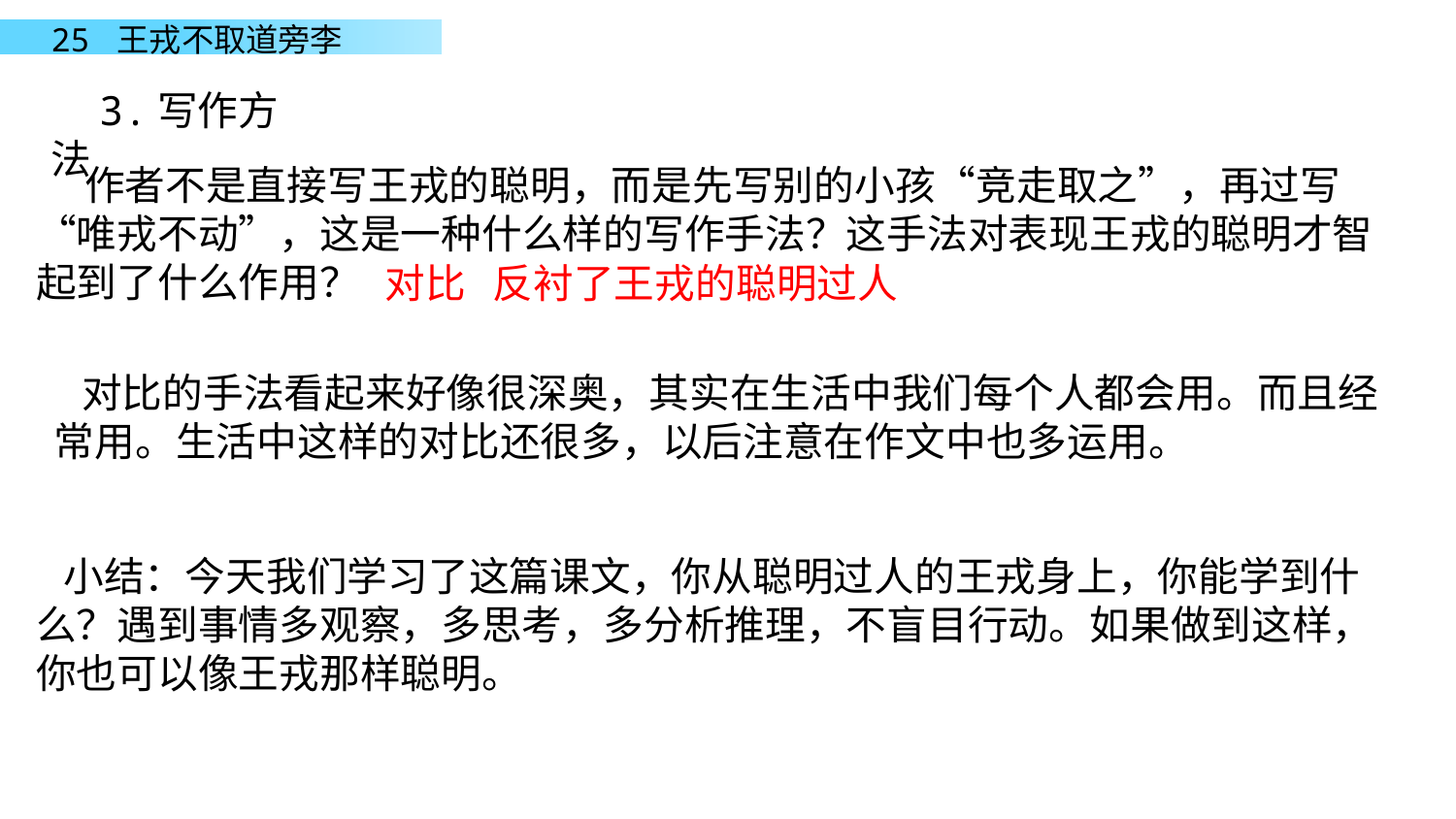

3.写作方法
作者不是直接写王戎的聪明，而是先写别的小孩“竞走取之”，再过写“唯戎不动”，这是一种什么样的写作手法？这手法对表现王戎的聪明才智起到了什么作用？
对比   反衬了王戎的聪明过人
  对比的手法看起来好像很深奥，其实在生活中我们每个人都会用。而且经常用。生活中这样的对比还很多，以后注意在作文中也多运用。
  小结：今天我们学习了这篇课文，你从聪明过人的王戎身上，你能学到什么？遇到事情多观察，多思考，多分析推理，不盲目行动。如果做到这样，你也可以像王戎那样聪明。